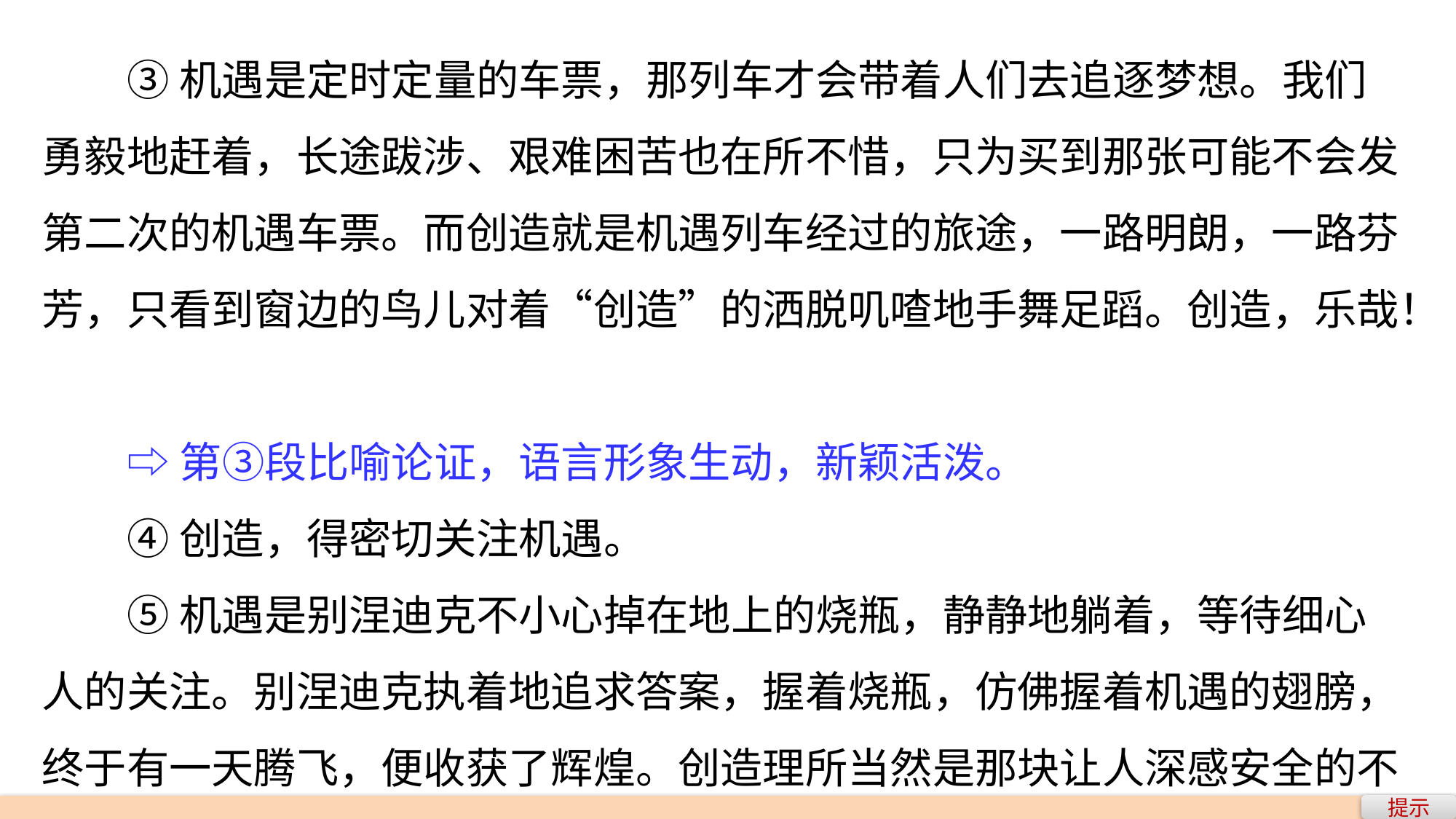

③机遇是定时定量的车票，那列车才会带着人们去追逐梦想。我们勇毅地赶着，长途跋涉、艰难困苦也在所不惜，只为买到那张可能不会发第二次的机遇车票。而创造就是机遇列车经过的旅途，一路明朗，一路芬芳，只看到窗边的鸟儿对着“创造”的洒脱叽喳地手舞足蹈。创造，乐哉！
⇨第③段比喻论证，语言形象生动，新颖活泼。
④创造，得密切关注机遇。
⑤机遇是别涅迪克不小心掉在地上的烧瓶，静静地躺着，等待细心人的关注。别涅迪克执着地追求答案，握着烧瓶，仿佛握着机遇的翅膀，终于有一天腾飞，便收获了辉煌。创造理所当然是那块让人深感安全的不碎的玻璃。给予人们更多的安乐！创造，快哉！
提示